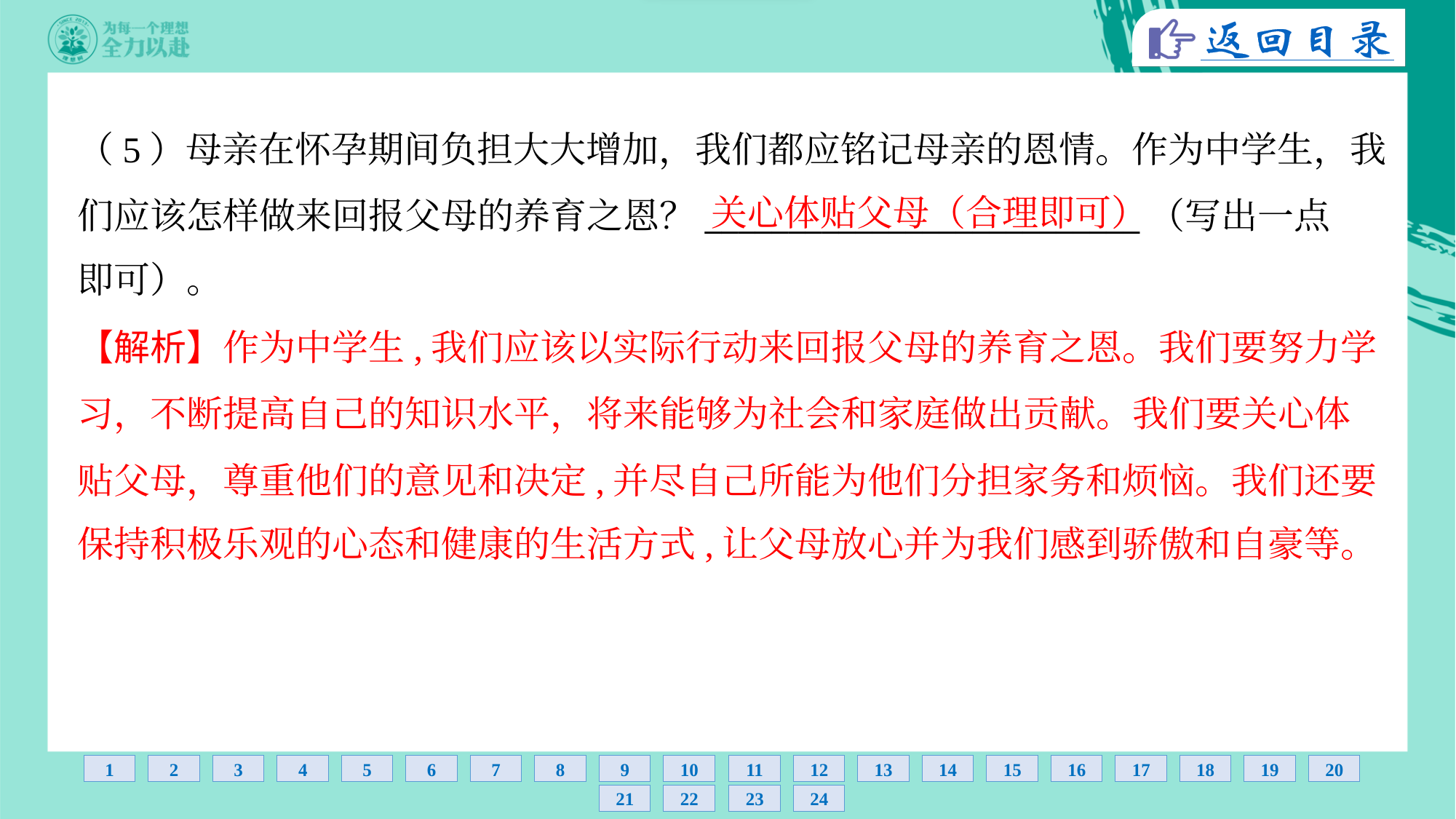

（5）母亲在怀孕期间负担大大增加，我们都应铭记母亲的恩情。作为中学生，我
们应该怎样做来回报父母的养育之恩？__________________________（写出一点
即可）。
关心体贴父母（合理即可）
【解析】作为中学生,我们应该以实际行动来回报父母的养育之恩。我们要努力学
习，不断提高自己的知识水平，将来能够为社会和家庭做出贡献。我们要关心体
贴父母，尊重他们的意见和决定,并尽自己所能为他们分担家务和烦恼。我们还要
保持积极乐观的心态和健康的生活方式,让父母放心并为我们感到骄傲和自豪等。